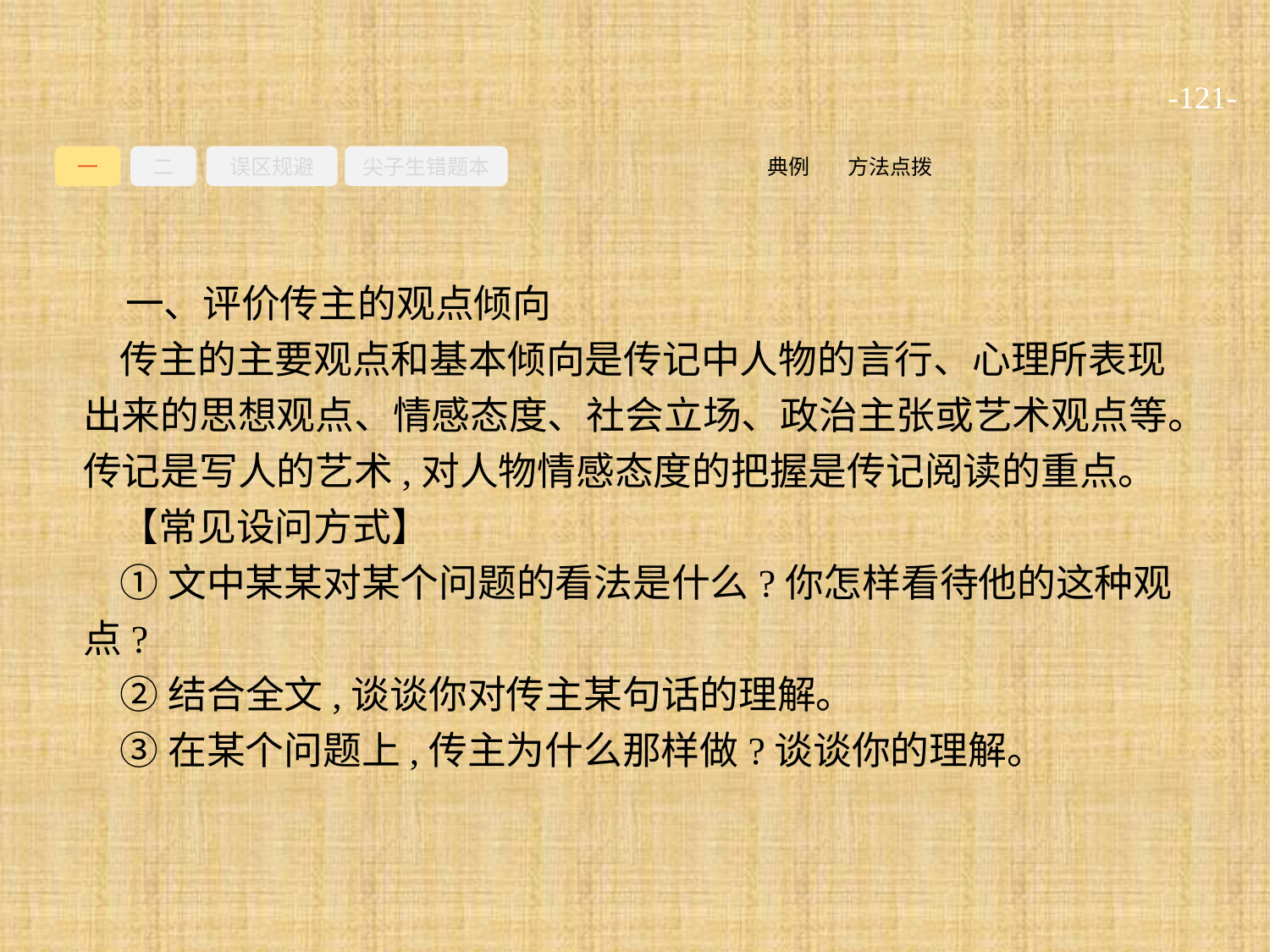

-121-
一
二
误区规避
尖子生错题本
方法点拨
典例
一、评价传主的观点倾向
传主的主要观点和基本倾向是传记中人物的言行、心理所表现出来的思想观点、情感态度、社会立场、政治主张或艺术观点等。传记是写人的艺术,对人物情感态度的把握是传记阅读的重点。
【常见设问方式】
①文中某某对某个问题的看法是什么?你怎样看待他的这种观点?
②结合全文,谈谈你对传主某句话的理解。
③在某个问题上,传主为什么那样做?谈谈你的理解。